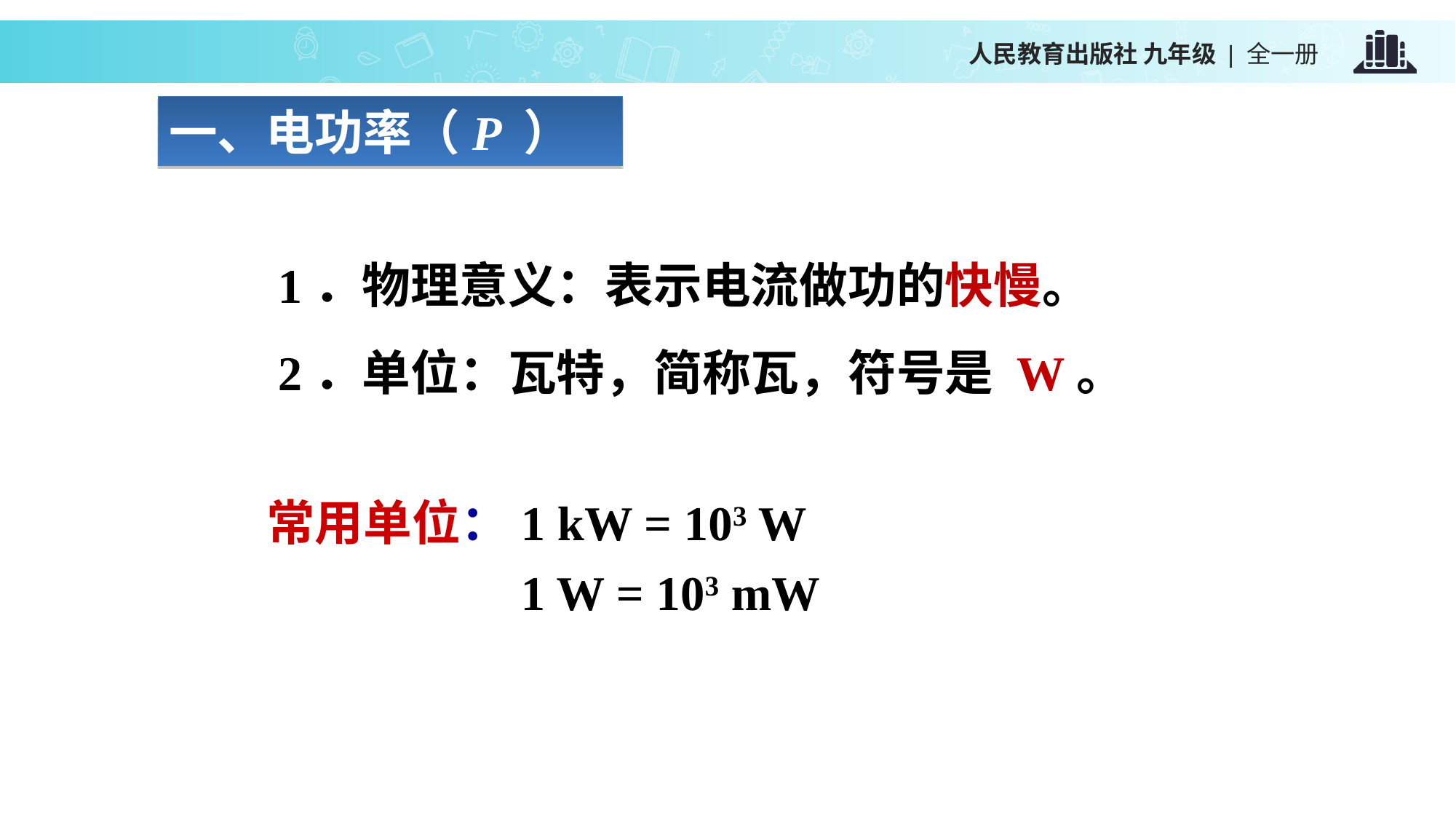

一、电功率（P ）
　　1．物理意义：表示电流做功的快慢。
　　2．单位：瓦特，简称瓦，符号是 W。
　　常用单位：1 kW = 103 W
　　　　　　　1 W = 103 mW